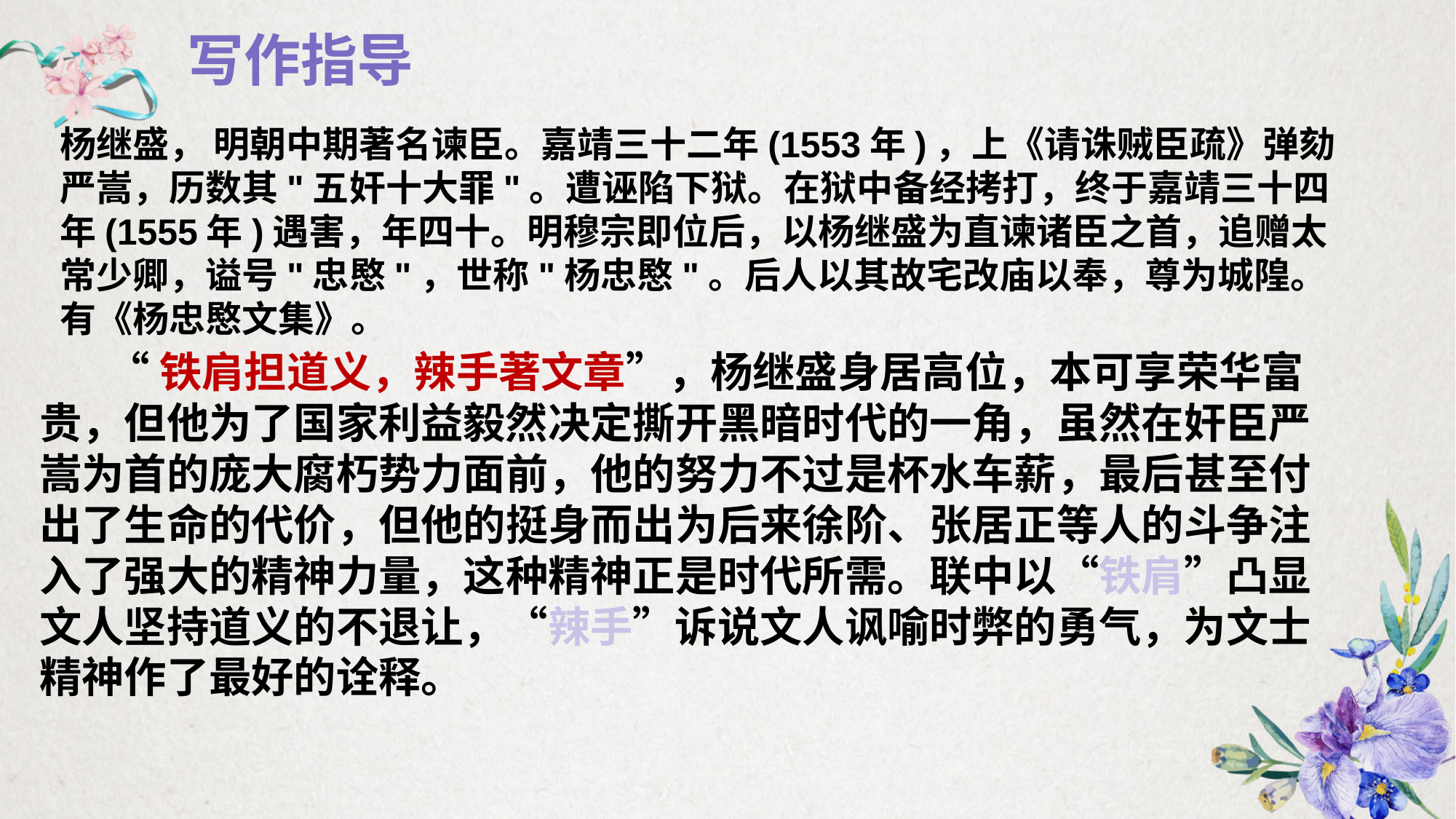

写作指导
杨继盛， 明朝中期著名谏臣。嘉靖三十二年(1553年)，上《请诛贼臣疏》弹劾严嵩，历数其"五奸十大罪"。遭诬陷下狱。在狱中备经拷打，终于嘉靖三十四年(1555年)遇害，年四十。明穆宗即位后，以杨继盛为直谏诸臣之首，追赠太常少卿，谥号"忠愍"，世称"杨忠愍"。后人以其故宅改庙以奉，尊为城隍。有《杨忠愍文集》。
       “铁肩担道义，辣手著文章”，杨继盛身居高位，本可享荣华富贵，但他为了国家利益毅然决定撕开黑暗时代的一角，虽然在奸臣严嵩为首的庞大腐朽势力面前，他的努力不过是杯水车薪，最后甚至付出了生命的代价，但他的挺身而出为后来徐阶、张居正等人的斗争注入了强大的精神力量，这种精神正是时代所需。联中以“铁肩”凸显文人坚持道义的不退让，“辣手”诉说文人讽喻时弊的勇气，为文士精神作了最好的诠释。